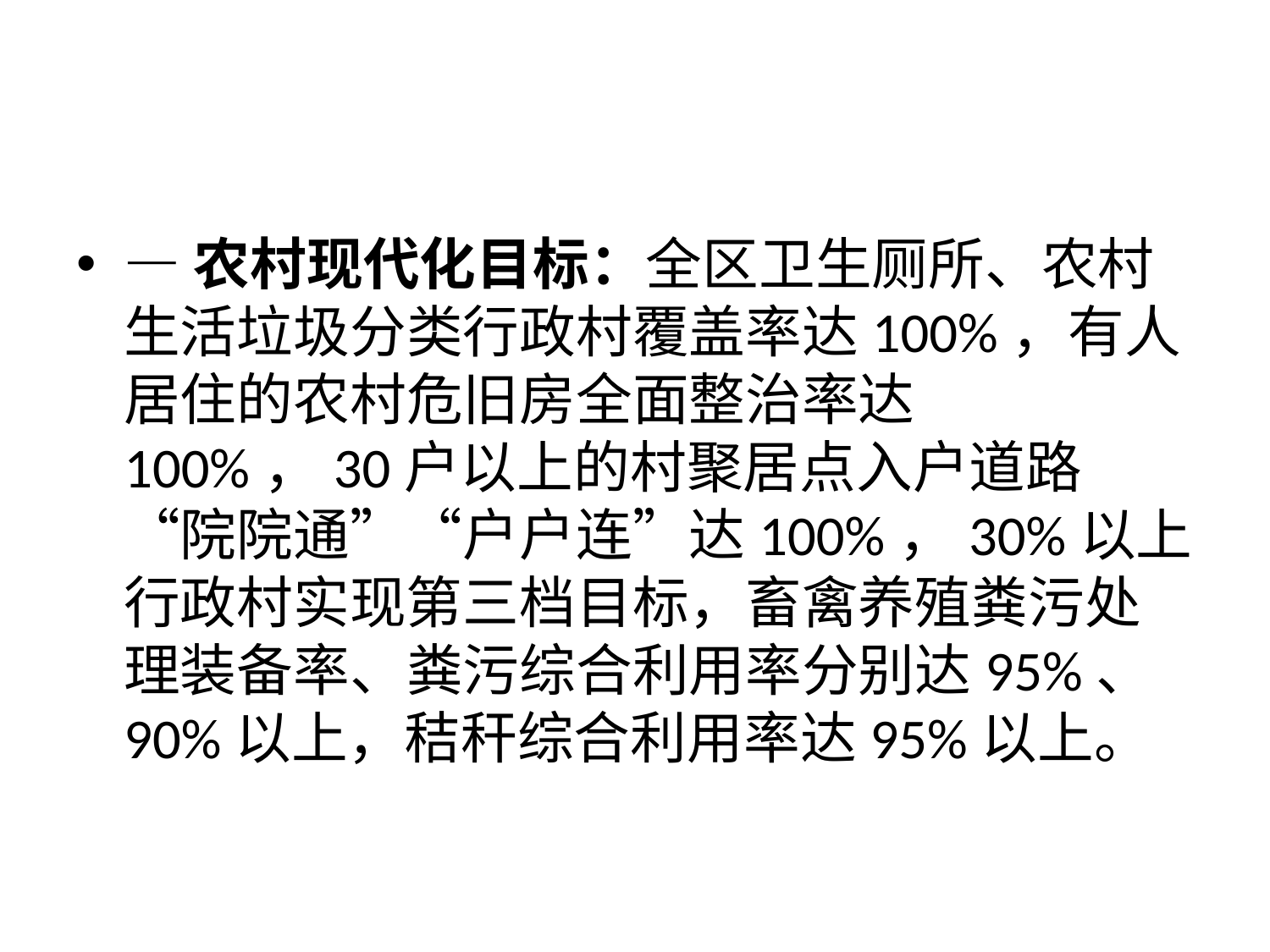

#
—农村现代化目标：全区卫生厕所、农村生活垃圾分类行政村覆盖率达100%，有人居住的农村危旧房全面整治率达100%，30户以上的村聚居点入户道路“院院通”“户户连”达100%，30%以上行政村实现第三档目标，畜禽养殖粪污处理装备率、粪污综合利用率分别达95%、90%以上，秸秆综合利用率达95%以上。